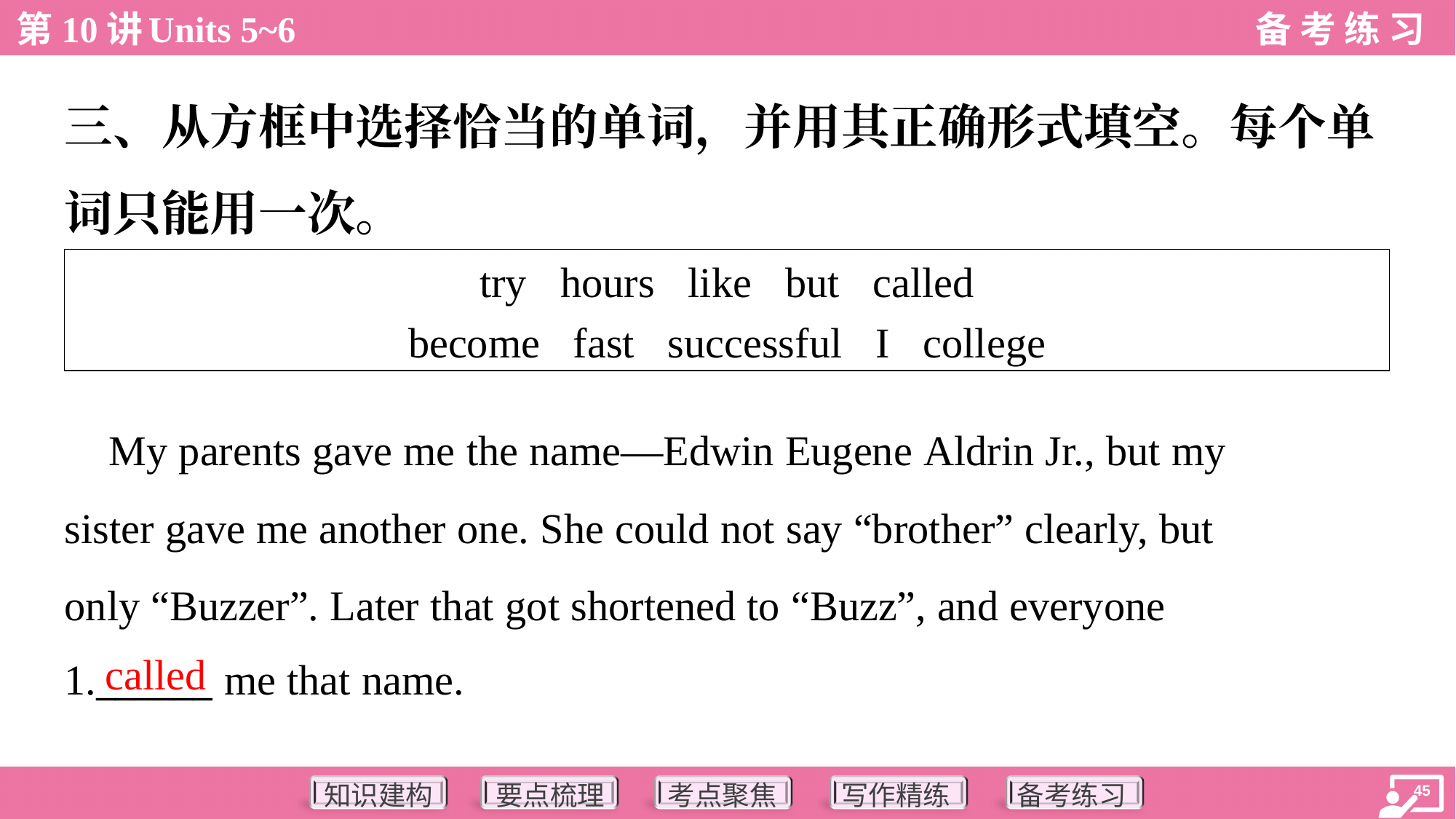

三、从方框中选择恰当的单词，并用其正确形式填空。每个单
词只能用一次。
| try hours like but called become fast successful I college |
| --- |
    My parents gave me the name—Edwin Eugene Aldrin Jr., but my
sister gave me another one. She could not say “brother” clearly, but
only “Buzzer”. Later that got shortened to “Buzz”, and everyone
1.______ me that name.
called